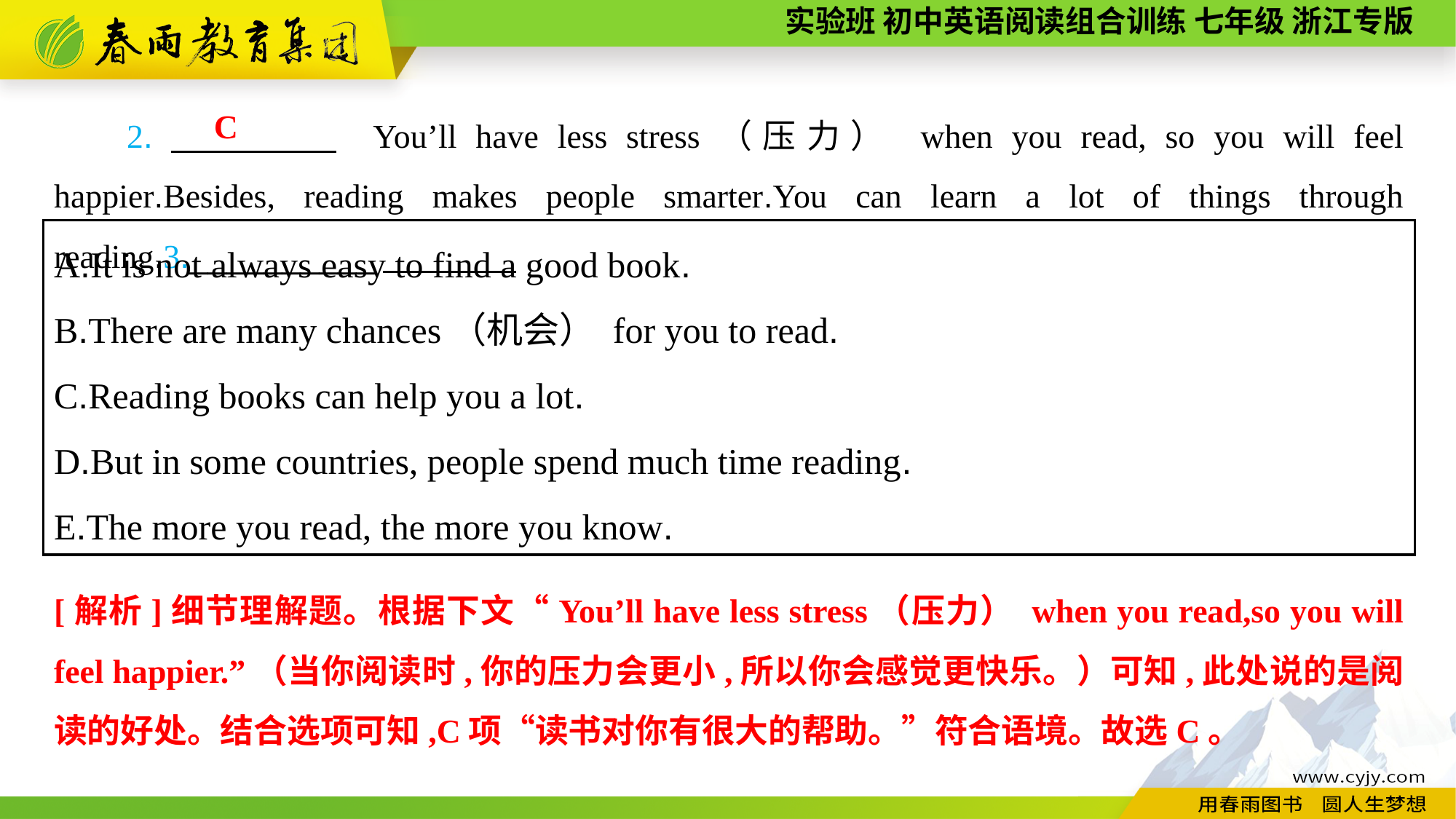

2.　　　　 You’ll have less stress（压力） when you read, so you will feel happier.Besides, reading makes people smarter.You can learn a lot of things through reading.3.__________
C
A.It is not always easy to find a good book.
B.There are many chances（机会） for you to read.
C.Reading books can help you a lot.
D.But in some countries, people spend much time reading.
E.The more you read, the more you know.

[解析]细节理解题。根据下文“You’ll have less stress（压力） when you read,so you will feel happier.”（当你阅读时,你的压力会更小,所以你会感觉更快乐。）可知,此处说的是阅读的好处。结合选项可知,C项“读书对你有很大的帮助。”符合语境。故选C。